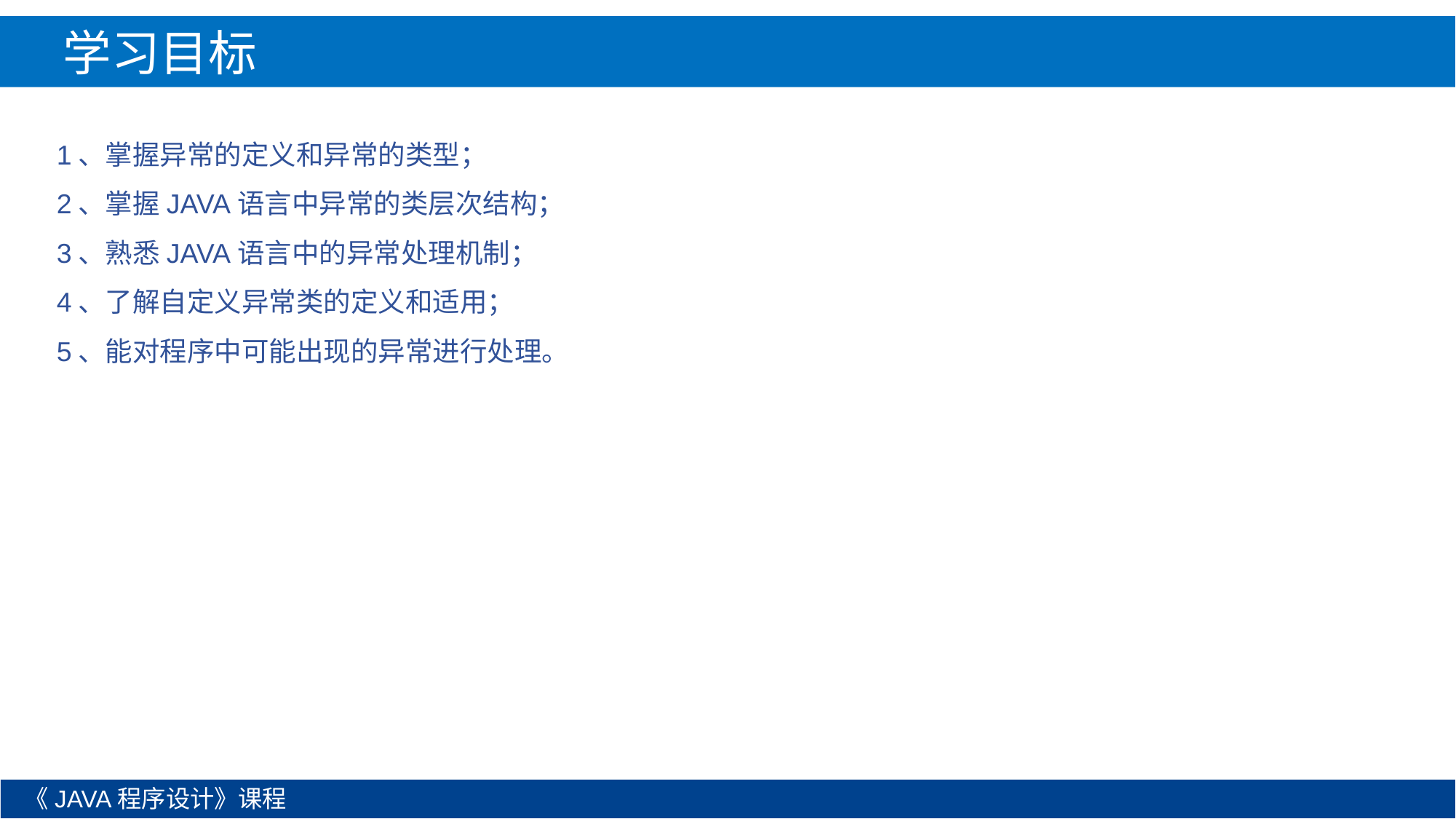

学习目标
1、掌握异常的定义和异常的类型；
2、掌握JAVA语言中异常的类层次结构；
3、熟悉JAVA语言中的异常处理机制；
4、了解自定义异常类的定义和适用；
5、能对程序中可能出现的异常进行处理。

《JAVA程序设计》课程